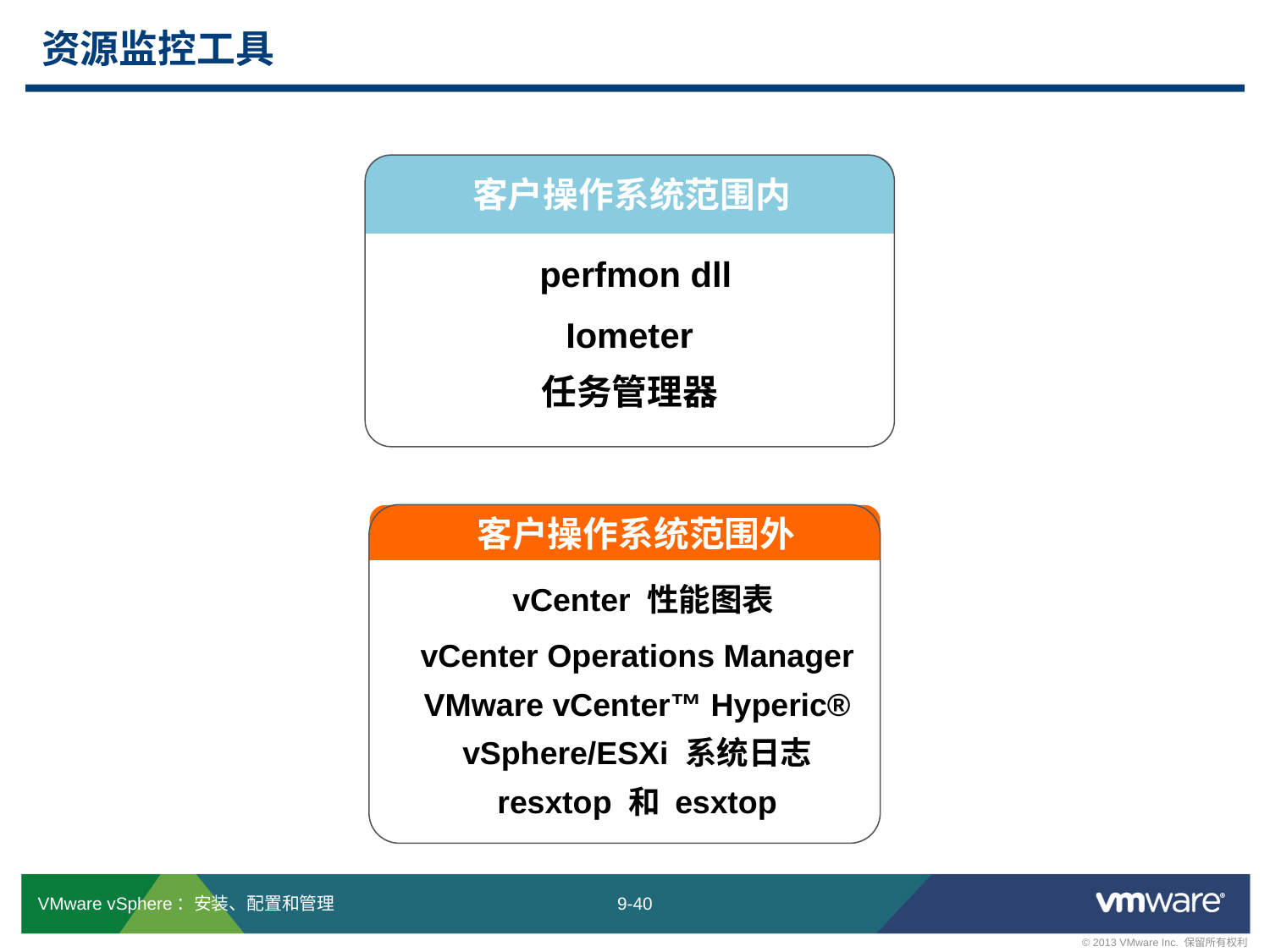

# 资源监控工具

客户操作系统范围内
 perfmon dll
Iometer
任务管理器
 客户操作系统范围外

 vCenter 性能图表
vCenter Operations Manager
VMware vCenter™ Hyperic®
vSphere/ESXi 系统日志
resxtop 和 esxtop